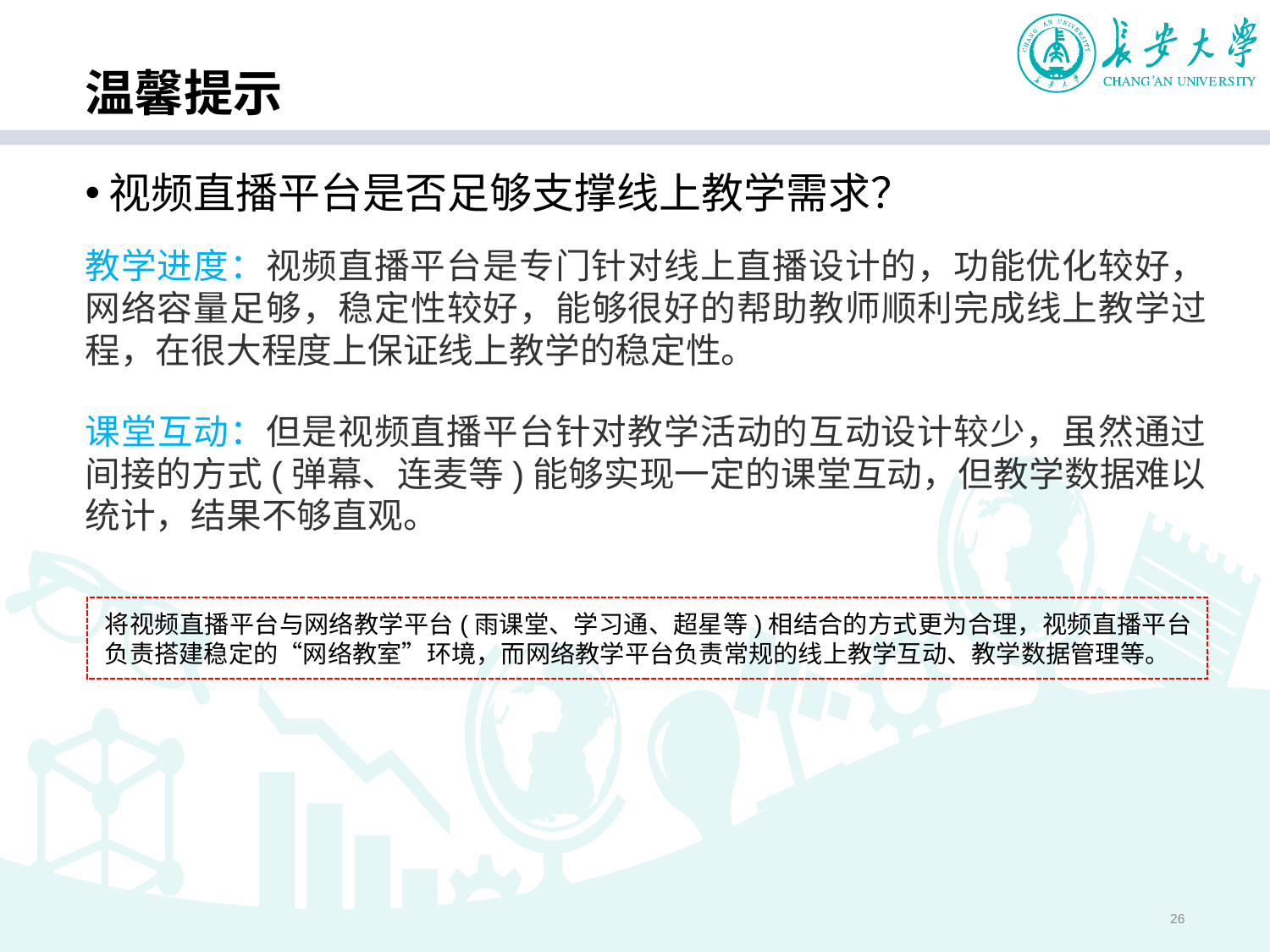

# 温馨提示

视频直播平台是否足够支撑线上教学需求？
教学进度：视频直播平台是专门针对线上直播设计的，功能优化较好，网络容量足够，稳定性较好，能够很好的帮助教师顺利完成线上教学过程，在很大程度上保证线上教学的稳定性。
课堂互动：但是视频直播平台针对教学活动的互动设计较少，虽然通过间接的方式(弹幕、连麦等)能够实现一定的课堂互动，但教学数据难以统计，结果不够直观。

将视频直播平台与网络教学平台(雨课堂、学习通、超星等)相结合的方式更为合理，视频直播平台负责搭建稳定的“网络教室”环境，而网络教学平台负责常规的线上教学互动、教学数据管理等。
26